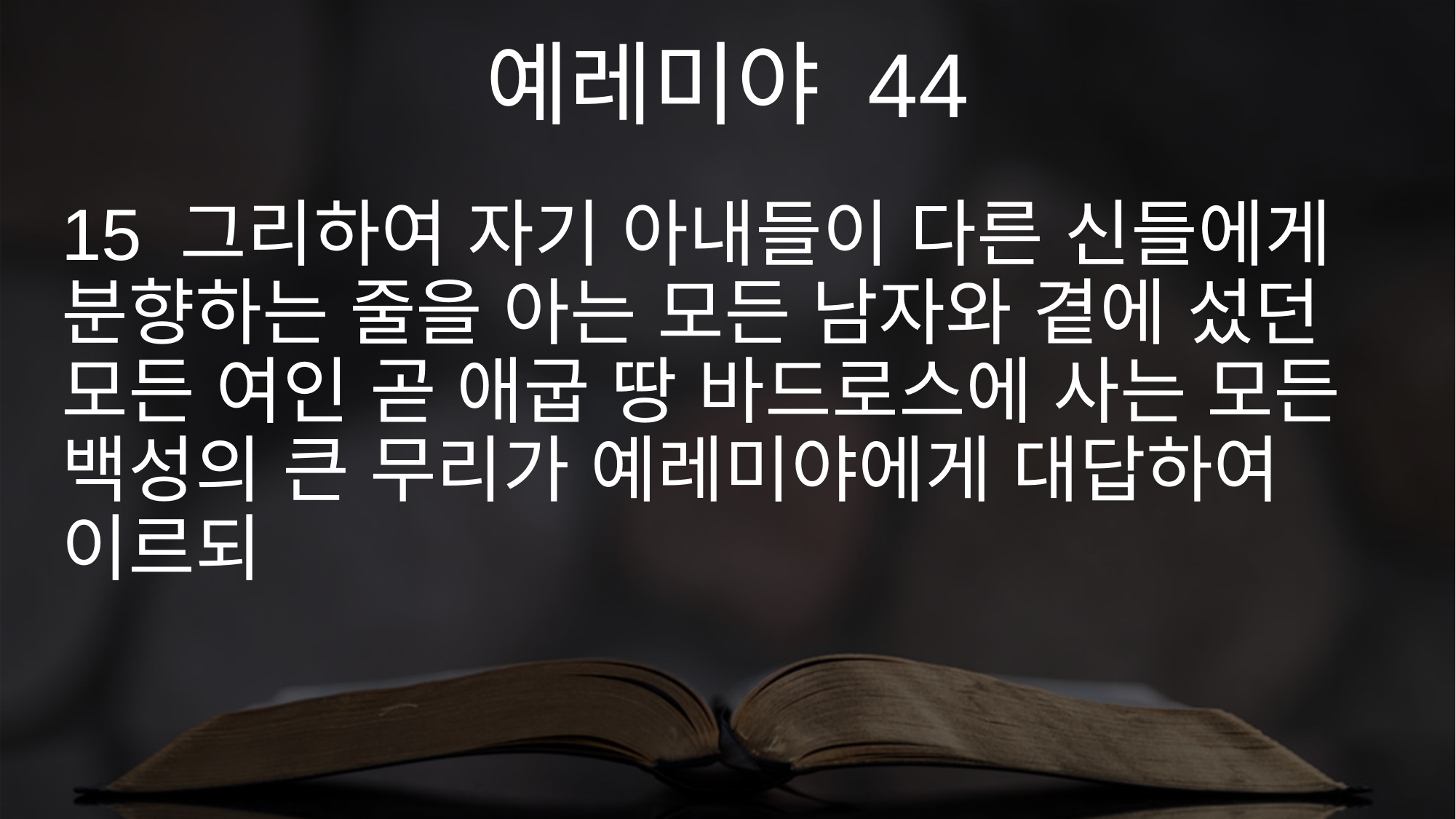

예레미야 44
15 그리하여 자기 아내들이 다른 신들에게 분향하는 줄을 아는 모든 남자와 곁에 섰던 모든 여인 곧 애굽 땅 바드로스에 사는 모든 백성의 큰 무리가 예레미야에게 대답하여 이르되